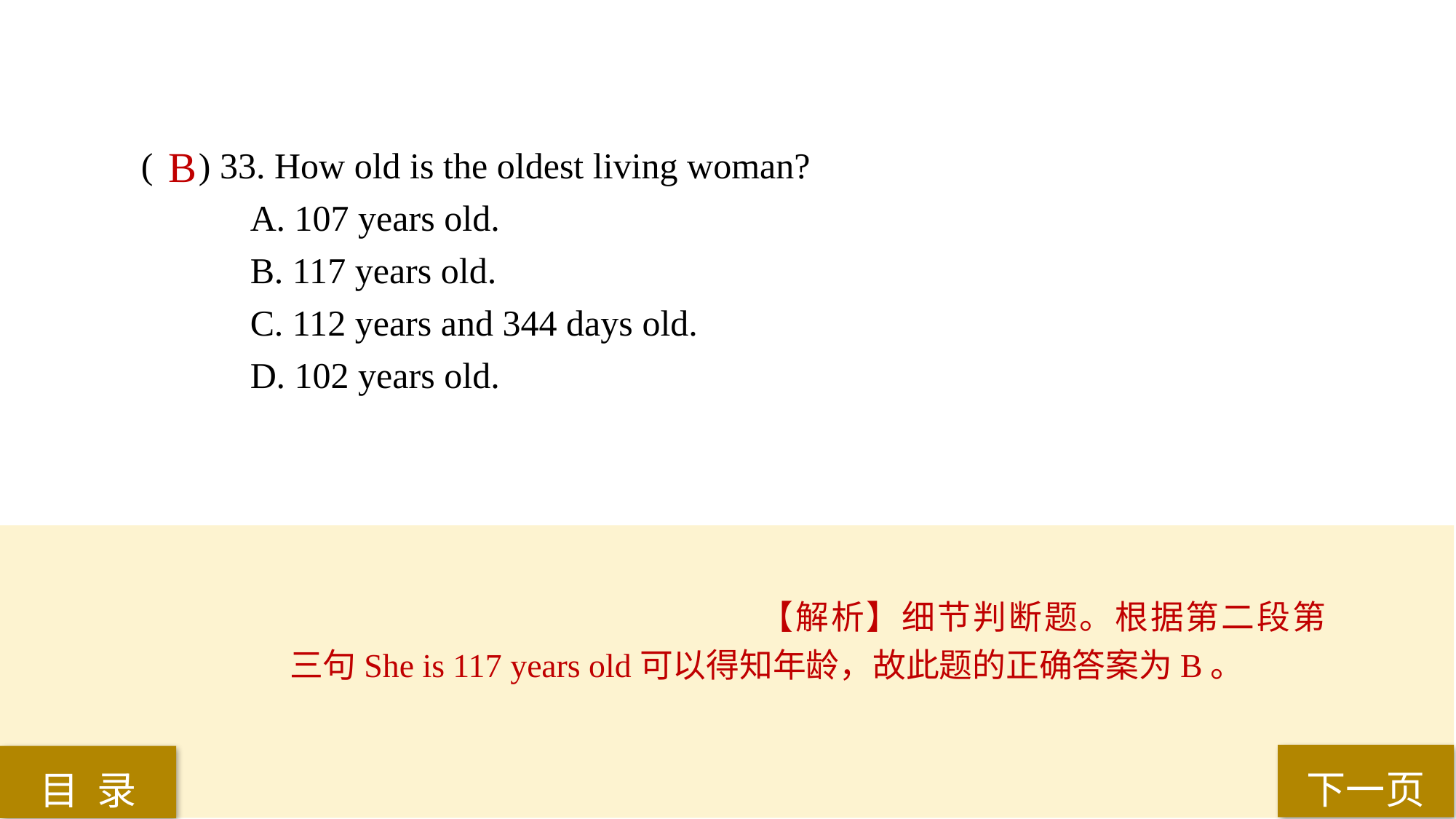

(     ) 33. How old is the oldest living woman?
A. 107 years old.
B. 117 years old.
C. 112 years and 344 days old.
D. 102 years old.
B
【解析】细节判断题。根据第二段第三句She is 117 years old可以得知年龄，故此题的正确答案为B。